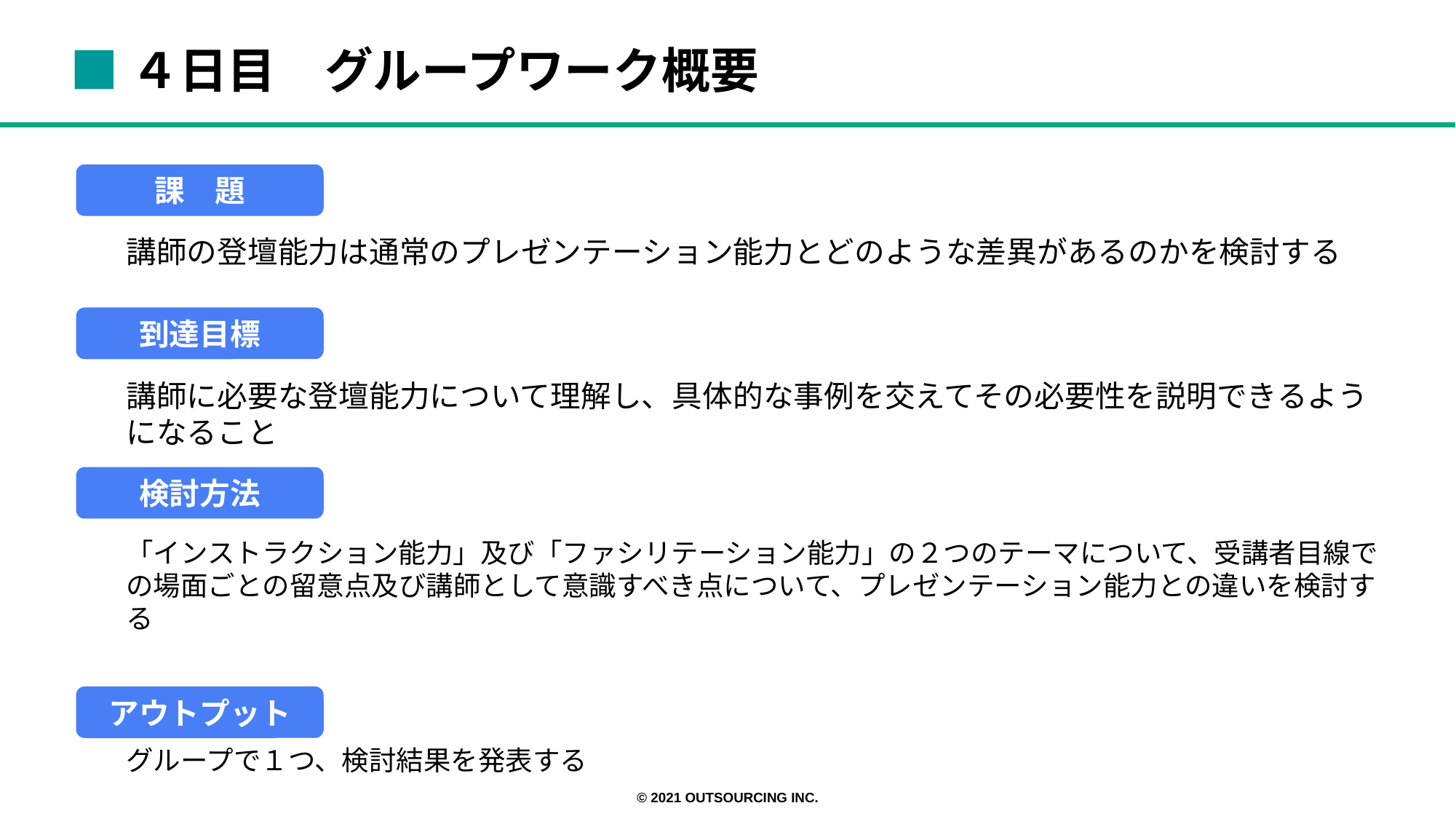

■４日目　グループワーク概要
課　題
講師の登壇能力は通常のプレゼンテーション能力とどのような差異があるのかを検討する
到達目標
講師に必要な登壇能力について理解し、具体的な事例を交えてその必要性を説明できるようになること
検討方法
「インストラクション能力」及び「ファシリテーション能力」の２つのテーマについて、受講者目線での場面ごとの留意点及び講師として意識すべき点について、プレゼンテーション能力との違いを検討する
アウトプット
グループで１つ、検討結果を発表する
© 2021 OUTSOURCING Inc.